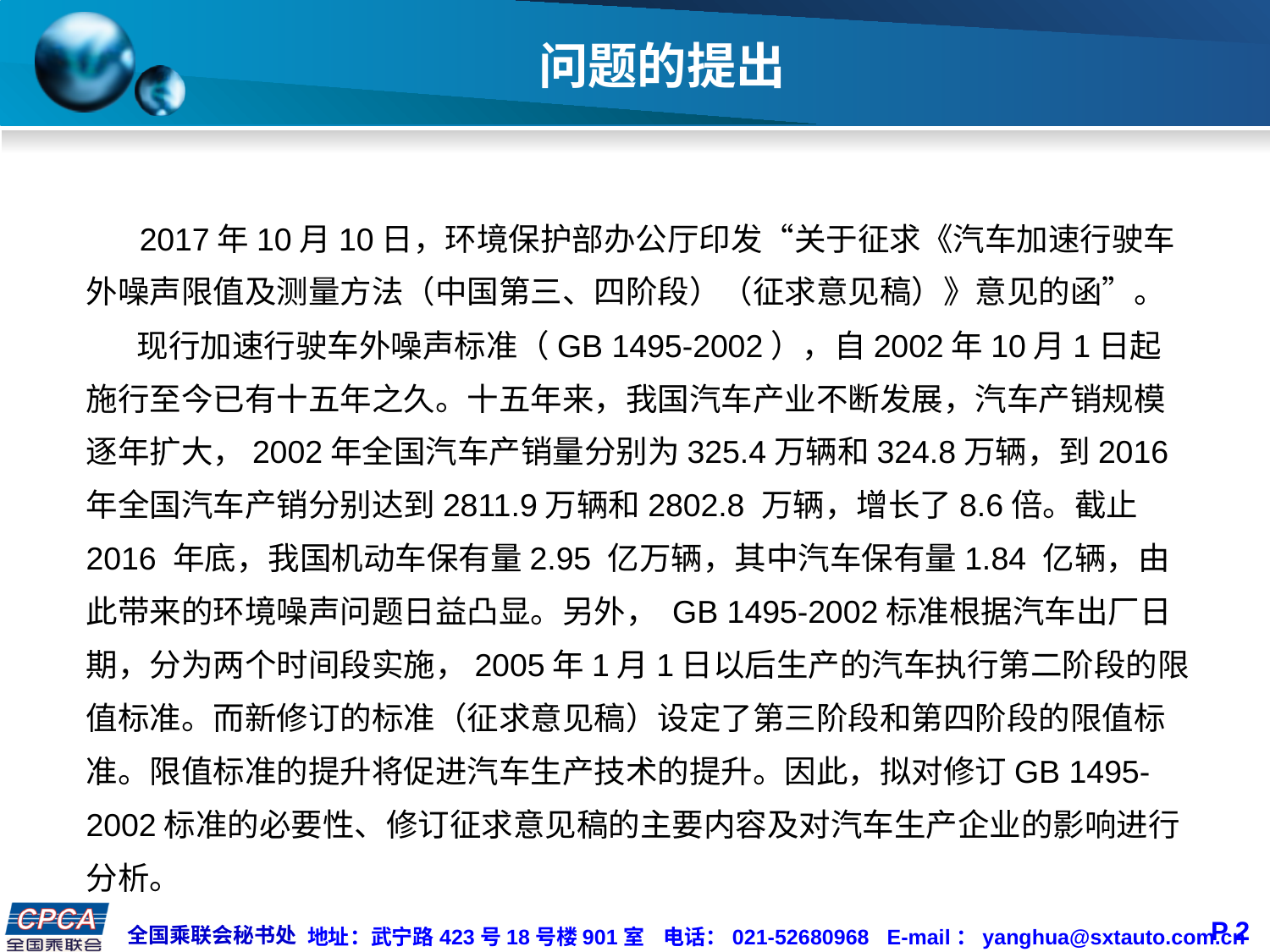

# 问题的提出
      2017年10月10日，环境保护部办公厅印发“关于征求《汽车加速行驶车外噪声限值及测量方法（中国第三、四阶段）（征求意见稿）》意见的函”。
      现行加速行驶车外噪声标准（GB 1495-2002），自2002年10月1日起施行至今已有十五年之久。十五年来，我国汽车产业不断发展，汽车产销规模逐年扩大，2002年全国汽车产销量分别为325.4万辆和324.8万辆，到2016 年全国汽车产销分别达到2811.9万辆和2802.8 万辆，增长了8.6倍。截止2016 年底，我国机动车保有量2.95 亿万辆，其中汽车保有量1.84 亿辆，由此带来的环境噪声问题日益凸显。另外， GB 1495-2002标准根据汽车出厂日期，分为两个时间段实施，2005年1月1日以后生产的汽车执行第二阶段的限值标准。而新修订的标准（征求意见稿）设定了第三阶段和第四阶段的限值标准。限值标准的提升将促进汽车生产技术的提升。因此，拟对修订GB 1495-2002标准的必要性、修订征求意见稿的主要内容及对汽车生产企业的影响进行分析。